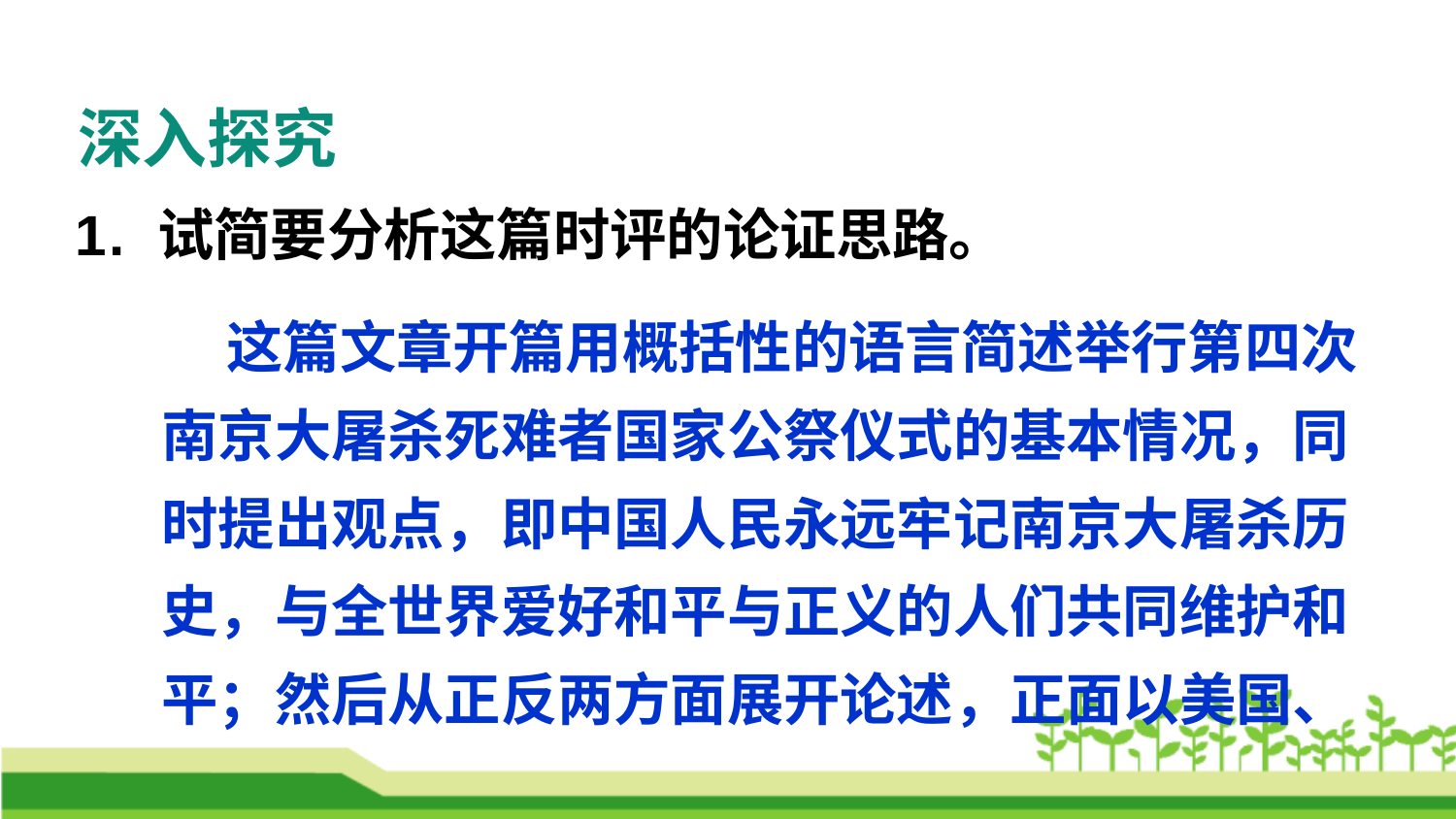

深入探究
试简要分析这篇时评的论证思路。
    这篇文章开篇用概括性的语言简述举行第四次南京大屠杀死难者国家公祭仪式的基本情况，同时提出观点，即中国人民永远牢记南京大屠杀历史，与全世界爱好和平与正义的人们共同维护和平；然后从正反两方面展开论述，正面以美国、